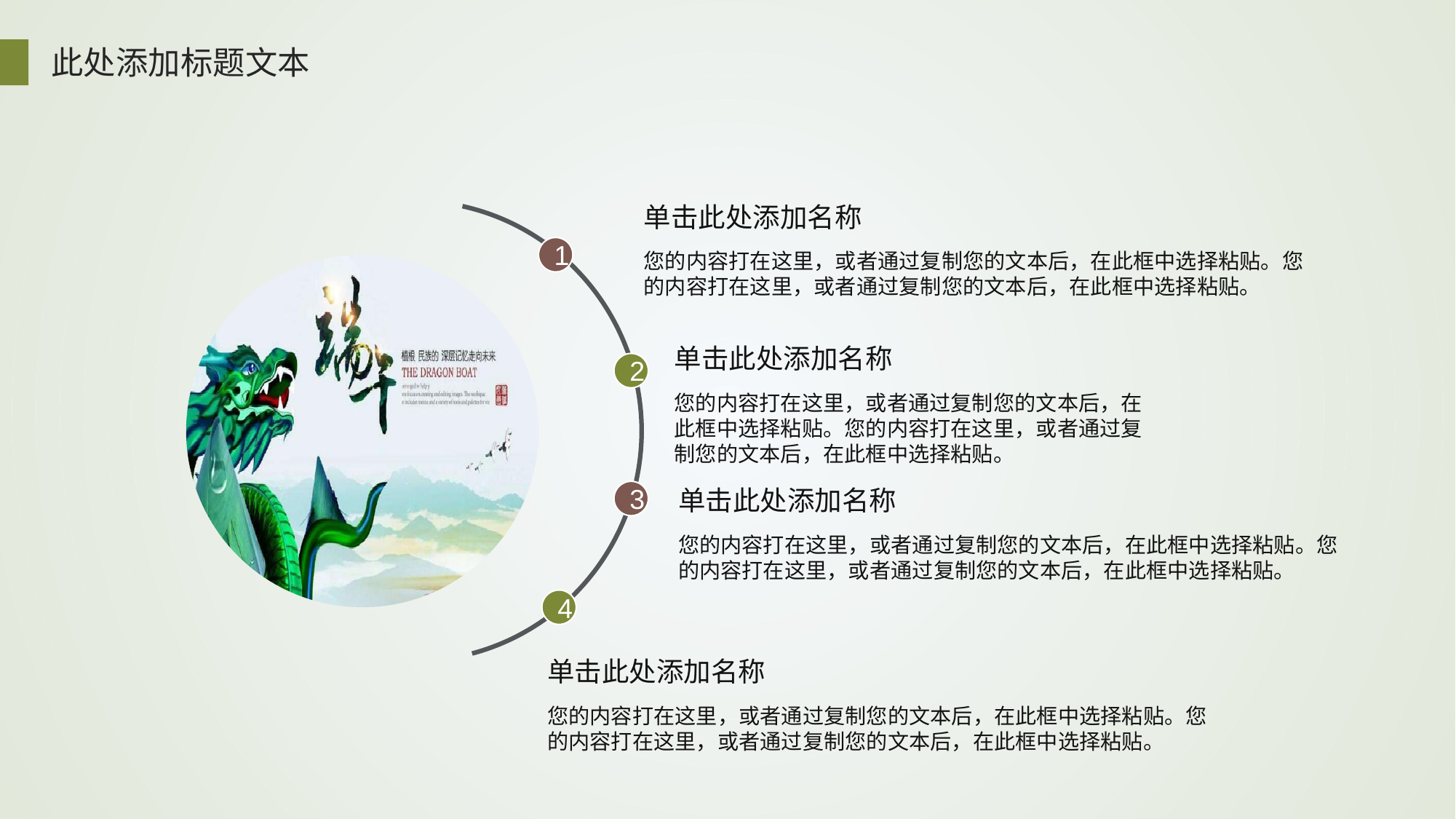

此处添加标题文本
单击此处添加名称

1
您的内容打在这里，或者通过复制您的文本后，在此框中选择粘贴。您的内容打在这里，或者通过复制您的文本后，在此框中选择粘贴。

单击此处添加名称
2
您的内容打在这里，或者通过复制您的文本后，在此框中选择粘贴。您的内容打在这里，或者通过复制您的文本后，在此框中选择粘贴。
单击此处添加名称
3
您的内容打在这里，或者通过复制您的文本后，在此框中选择粘贴。您的内容打在这里，或者通过复制您的文本后，在此框中选择粘贴。
4
单击此处添加名称
您的内容打在这里，或者通过复制您的文本后，在此框中选择粘贴。您的内容打在这里，或者通过复制您的文本后，在此框中选择粘贴。